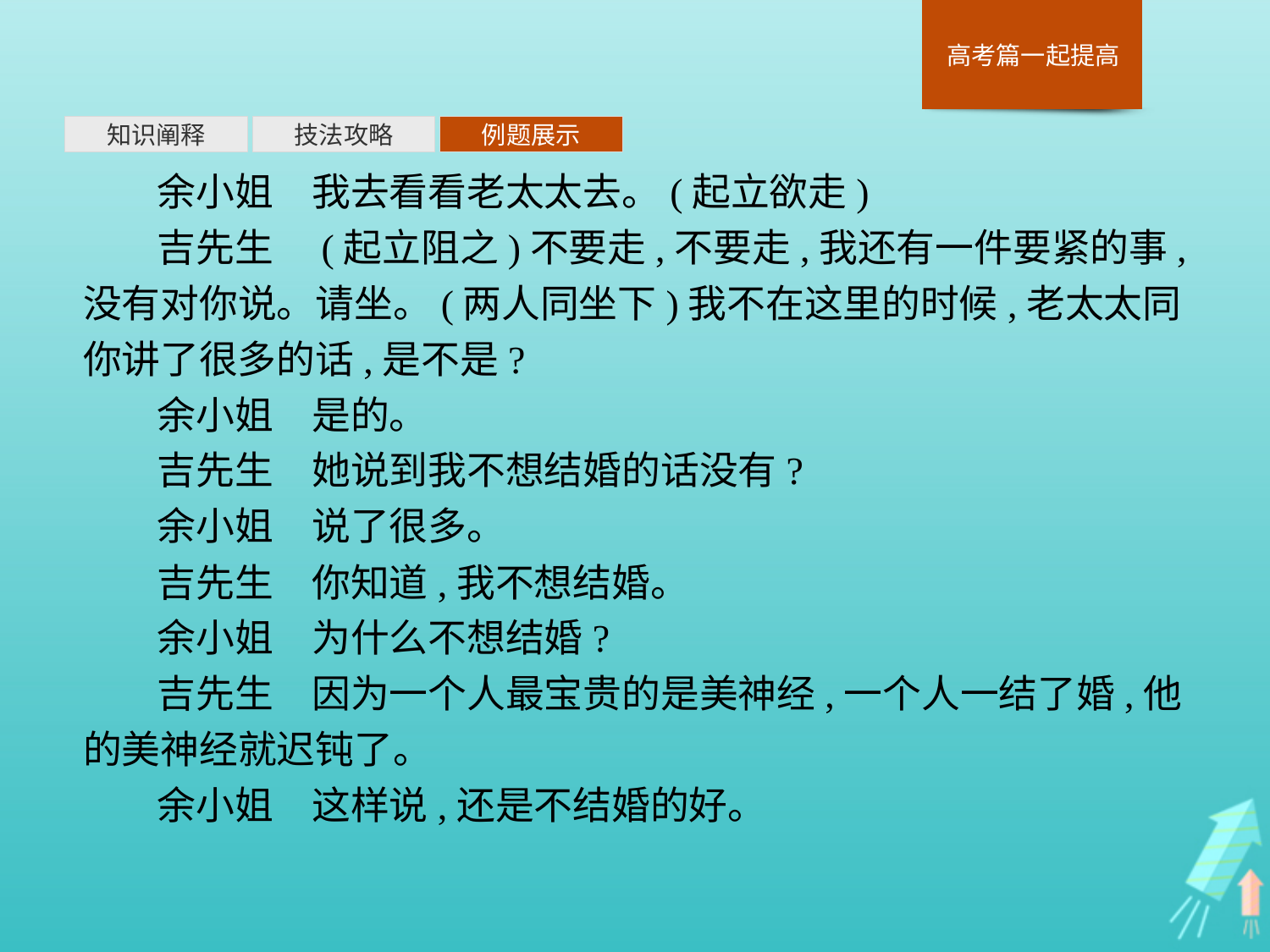

知识阐释
技法攻略
例题展示
余小姐　我去看看老太太去。(起立欲走)
吉先生　(起立阻之)不要走,不要走,我还有一件要紧的事,没有对你说。请坐。(两人同坐下)我不在这里的时候,老太太同你讲了很多的话,是不是?
余小姐　是的。
吉先生　她说到我不想结婚的话没有?
余小姐　说了很多。
吉先生　你知道,我不想结婚。
余小姐　为什么不想结婚?
吉先生　因为一个人最宝贵的是美神经,一个人一结了婚,他的美神经就迟钝了。
余小姐　这样说,还是不结婚的好。